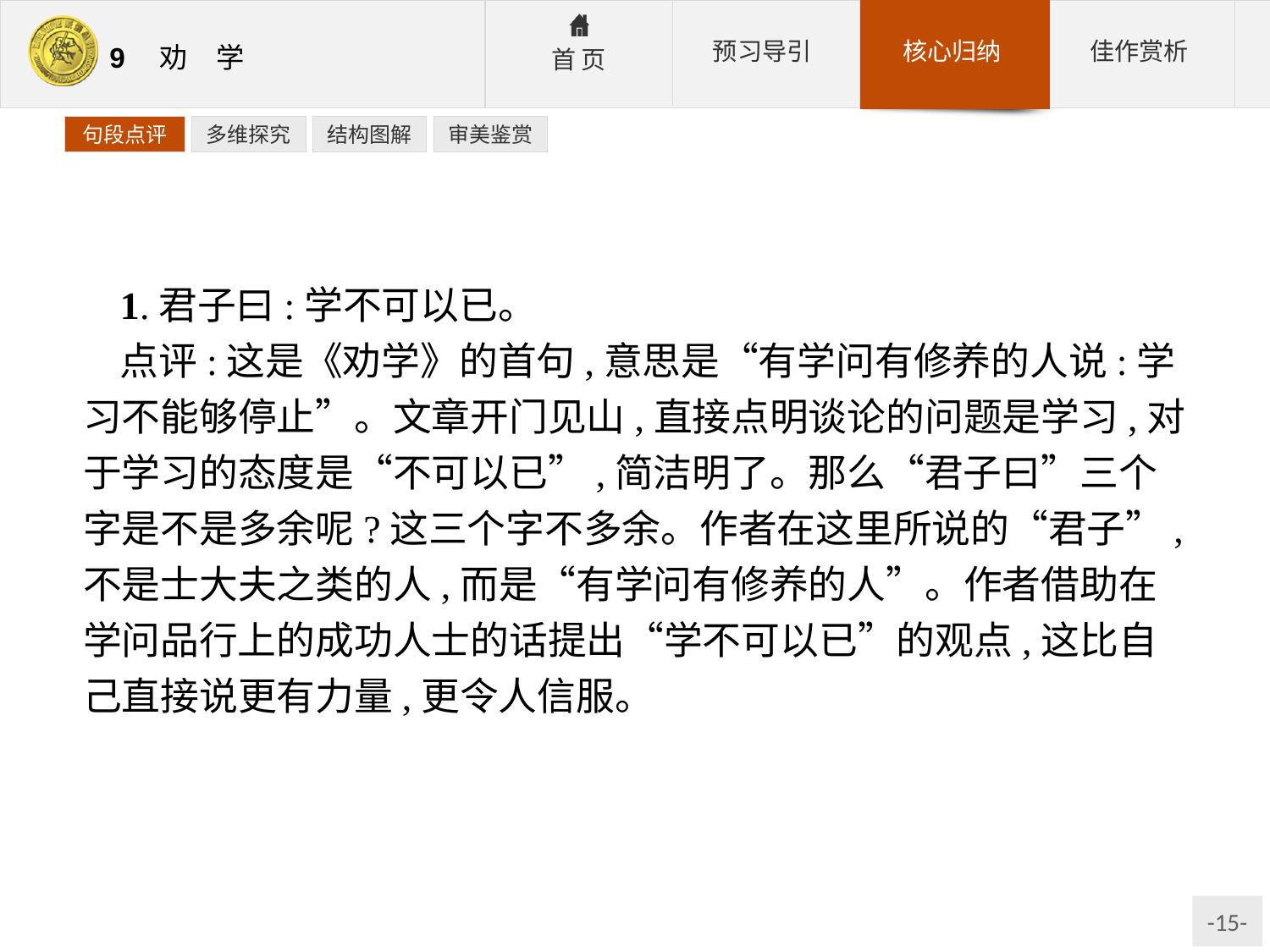

句段点评
多维探究
结构图解
审美鉴赏
1.君子曰:学不可以已。
点评:这是《劝学》的首句,意思是“有学问有修养的人说:学习不能够停止”。文章开门见山,直接点明谈论的问题是学习,对于学习的态度是“不可以已”,简洁明了。那么“君子曰”三个字是不是多余呢?这三个字不多余。作者在这里所说的“君子”,不是士大夫之类的人,而是“有学问有修养的人”。作者借助在学问品行上的成功人士的话提出“学不可以已”的观点,这比自己直接说更有力量,更令人信服。